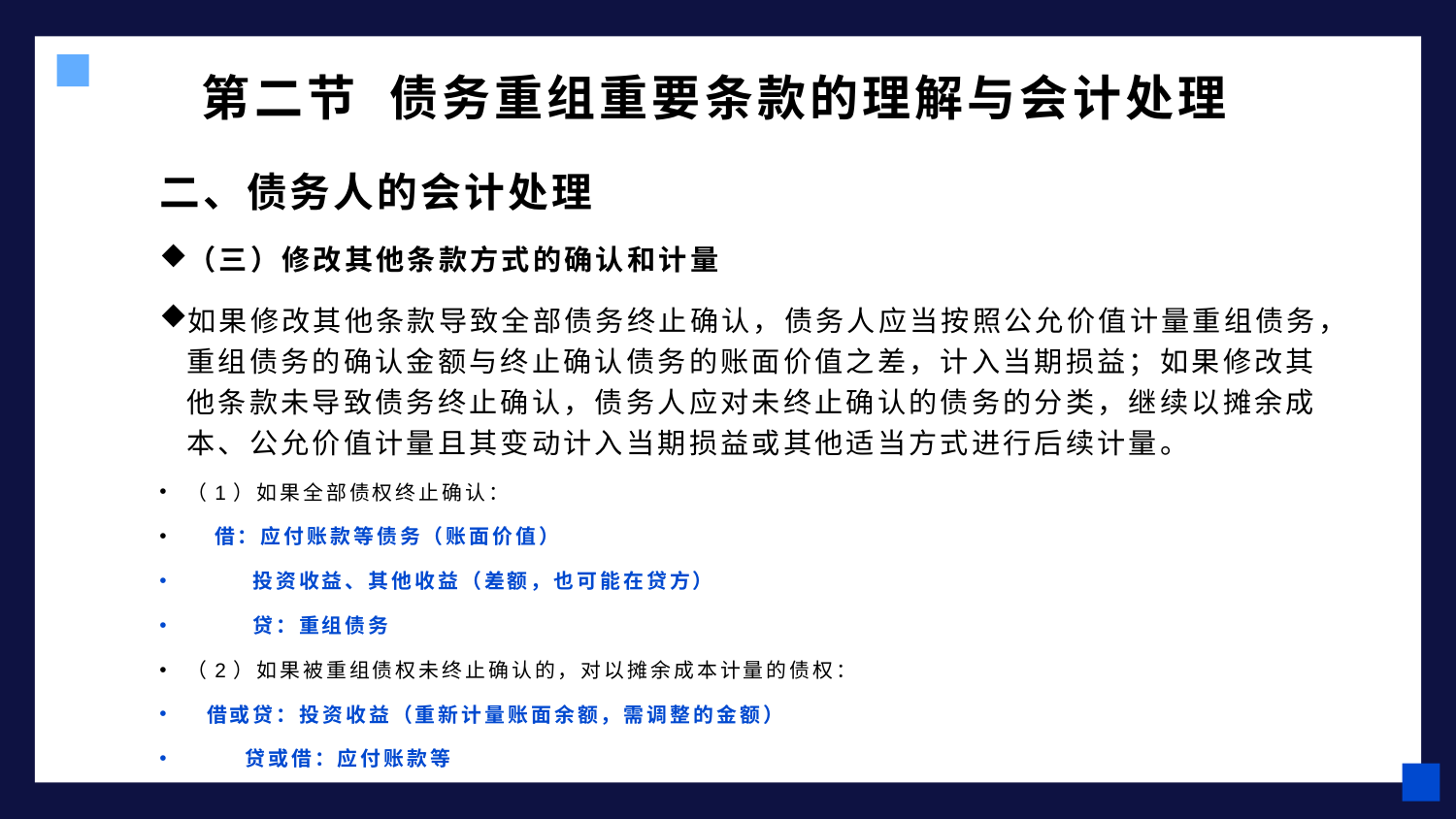

# 第二节  债务重组重要条款的理解与会计处理
二、债务人的会计处理
（三）修改其他条款方式的确认和计量
如果修改其他条款导致全部债务终止确认，债务人应当按照公允价值计量重组债务，重组债务的确认金额与终止确认债务的账面价值之差，计入当期损益；如果修改其他条款未导致债务终止确认，债务人应对未终止确认的债务的分类，继续以摊余成本、公允价值计量且其变动计入当期损益或其他适当方式进行后续计量。
（1）如果全部债权终止确认：
   借：应付账款等债务（账面价值）
        投资收益、其他收益（差额，也可能在贷方）
        贷：重组债务
（2）如果被重组债权未终止确认的，对以摊余成本计量的债权：
  借或贷：投资收益（重新计量账面余额，需调整的金额）
       贷或借：应付账款等